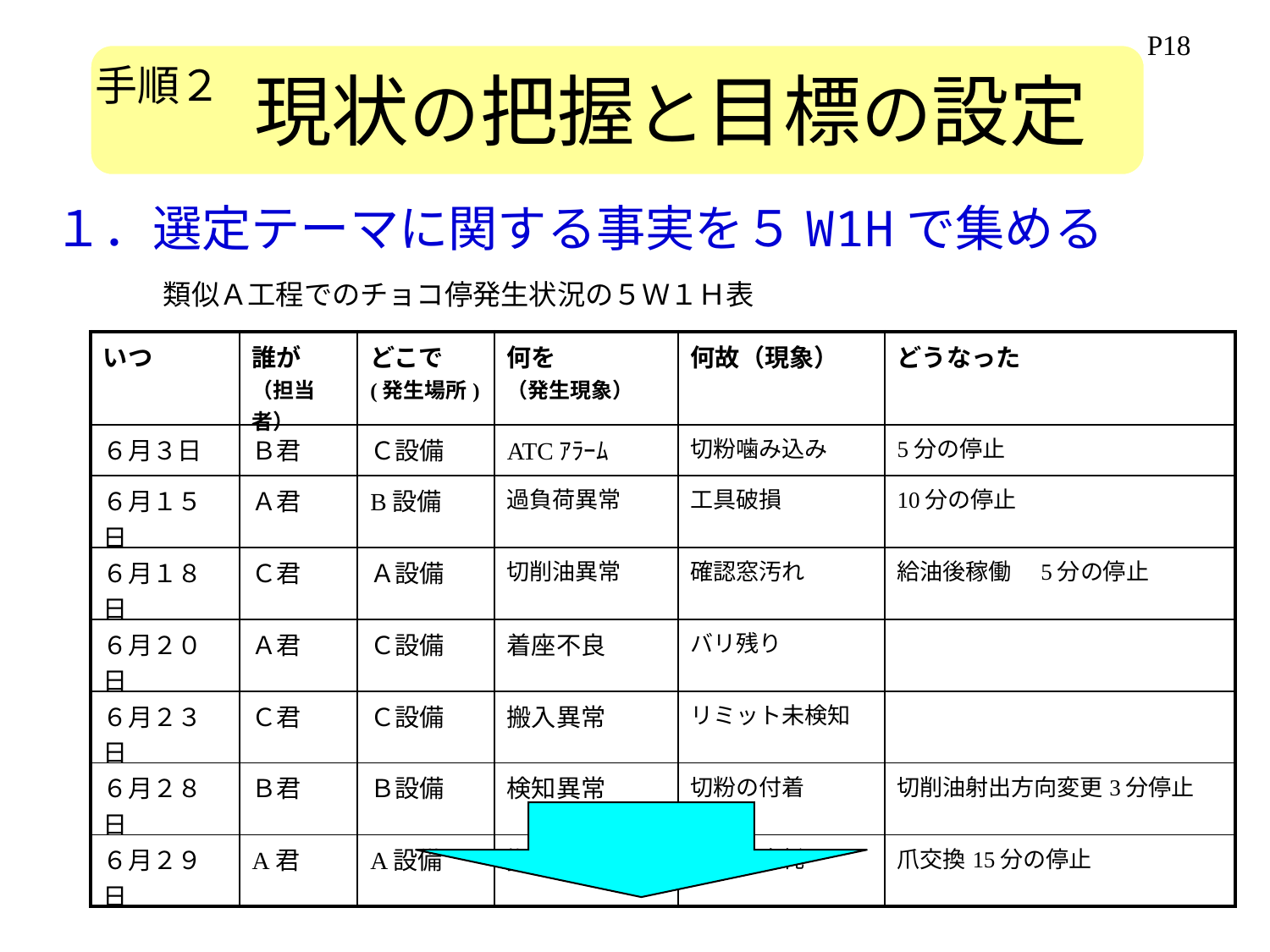

P18

現状の把握と目標の設定
手順２
１．選定テーマに関する事実を５W1Hで集める
類似Ａ工程でのチョコ停発生状況の５Ｗ１Ｈ表
| いつ | 誰が （担当者） | どこで (発生場所) | 何を （発生現象） | 何故（現象） | どうなった |
| --- | --- | --- | --- | --- | --- |
| ６月３日 | Ｂ君 | Ｃ設備 | ATCｱﾗｰﾑ | 切粉噛み込み | 5分の停止 |
| ６月１５日 | Ａ君 | B設備 | 過負荷異常 | 工具破損 | 10分の停止 |
| ６月１８日 | Ｃ君 | Ａ設備 | 切削油異常 | 確認窓汚れ | 給油後稼働　5分の停止 |
| ６月２０日 | Ａ君 | Ｃ設備 | 着座不良 | バリ残り |  |
| ６月２３日 | Ｃ君 | Ｃ設備 | 搬入異常 | リミット未検知 |  |
| ６月２８日 | Ｂ君 | Ｂ設備 | 検知異常 | 切粉の付着 | 切削油射出方向変更3分停止 |
| ６月２９日 | A君 | A設備 | 搬出異常 | 掴爪の摩耗 | 爪交換15分の停止 |